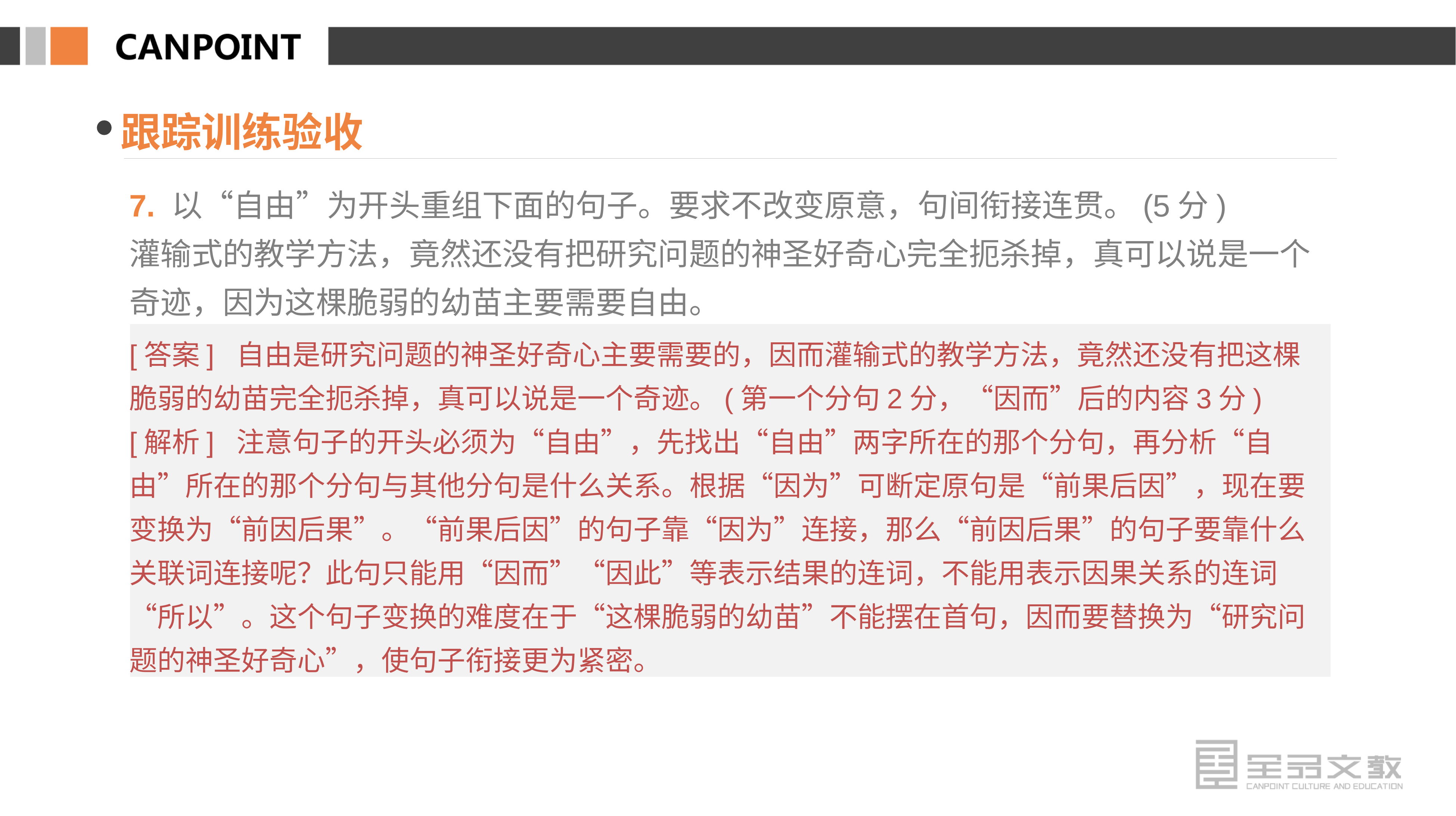

跟踪训练验收

7. 以“自由”为开头重组下面的句子。要求不改变原意，句间衔接连贯。(5分)
灌输式的教学方法，竟然还没有把研究问题的神圣好奇心完全扼杀掉，真可以说是一个奇迹，因为这棵脆弱的幼苗主要需要自由。

[答案]  自由是研究问题的神圣好奇心主要需要的，因而灌输式的教学方法，竟然还没有把这棵脆弱的幼苗完全扼杀掉，真可以说是一个奇迹。(第一个分句2分，“因而”后的内容3分)
[解析]  注意句子的开头必须为“自由”，先找出“自由”两字所在的那个分句，再分析“自由”所在的那个分句与其他分句是什么关系。根据“因为”可断定原句是“前果后因”，现在要变换为“前因后果”。“前果后因”的句子靠“因为”连接，那么“前因后果”的句子要靠什么关联词连接呢？此句只能用“因而”“因此”等表示结果的连词，不能用表示因果关系的连词“所以”。这个句子变换的难度在于“这棵脆弱的幼苗”不能摆在首句，因而要替换为“研究问题的神圣好奇心”，使句子衔接更为紧密。